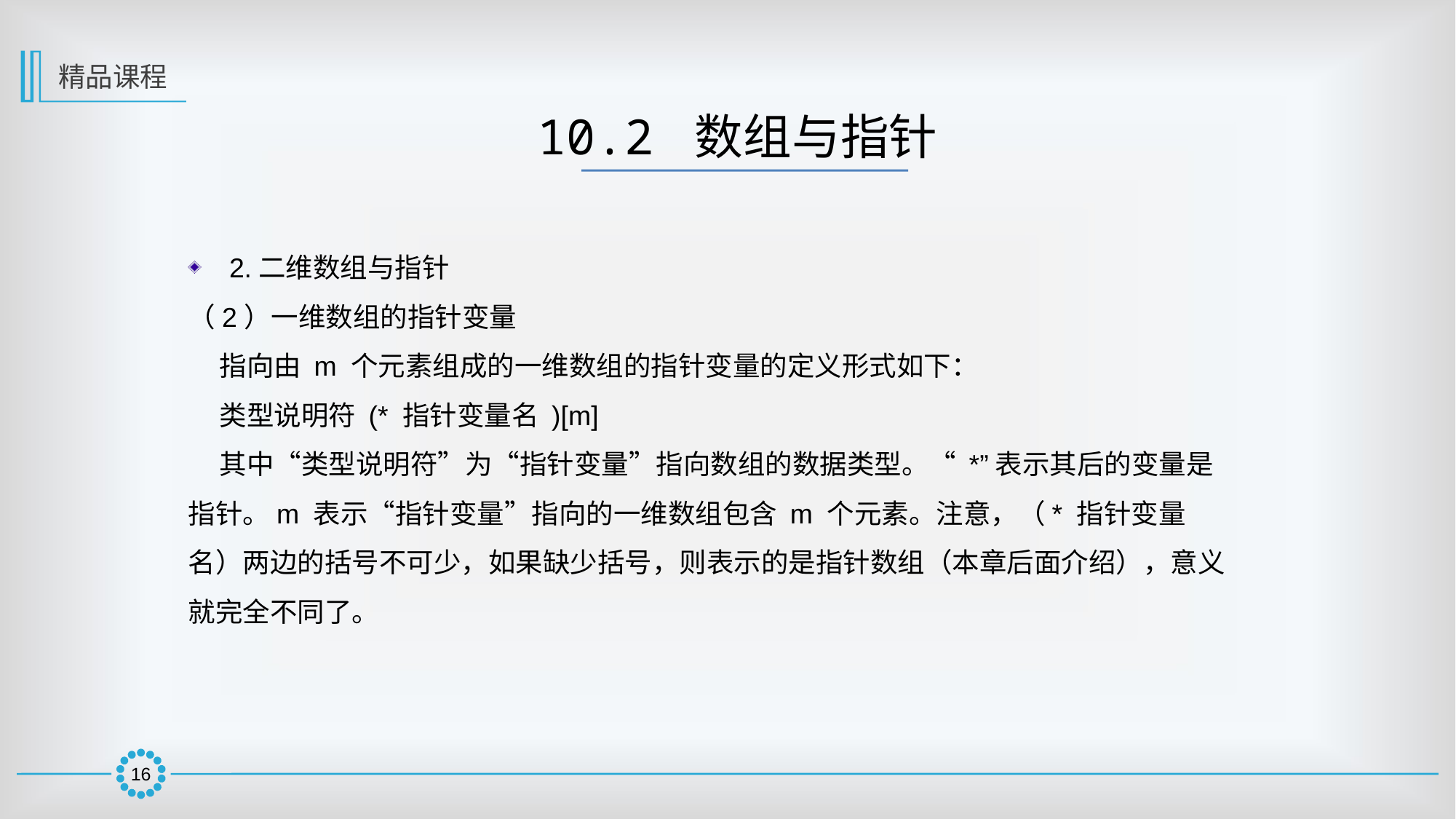

精品课程
10.2 数组与指针

2.二维数组与指针
（2）一维数组的指针变量
    指向由 m 个元素组成的一维数组的指针变量的定义形式如下：
    类型说明符 (* 指针变量名 )[m]
    其中“类型说明符”为“指针变量”指向数组的数据类型。“ *”表示其后的变量是指针。m 表示“指针变量”指向的一维数组包含 m 个元素。注意，（* 指针变量名）两边的括号不可少，如果缺少括号，则表示的是指针数组（本章后面介绍），意义就完全不同了。

16